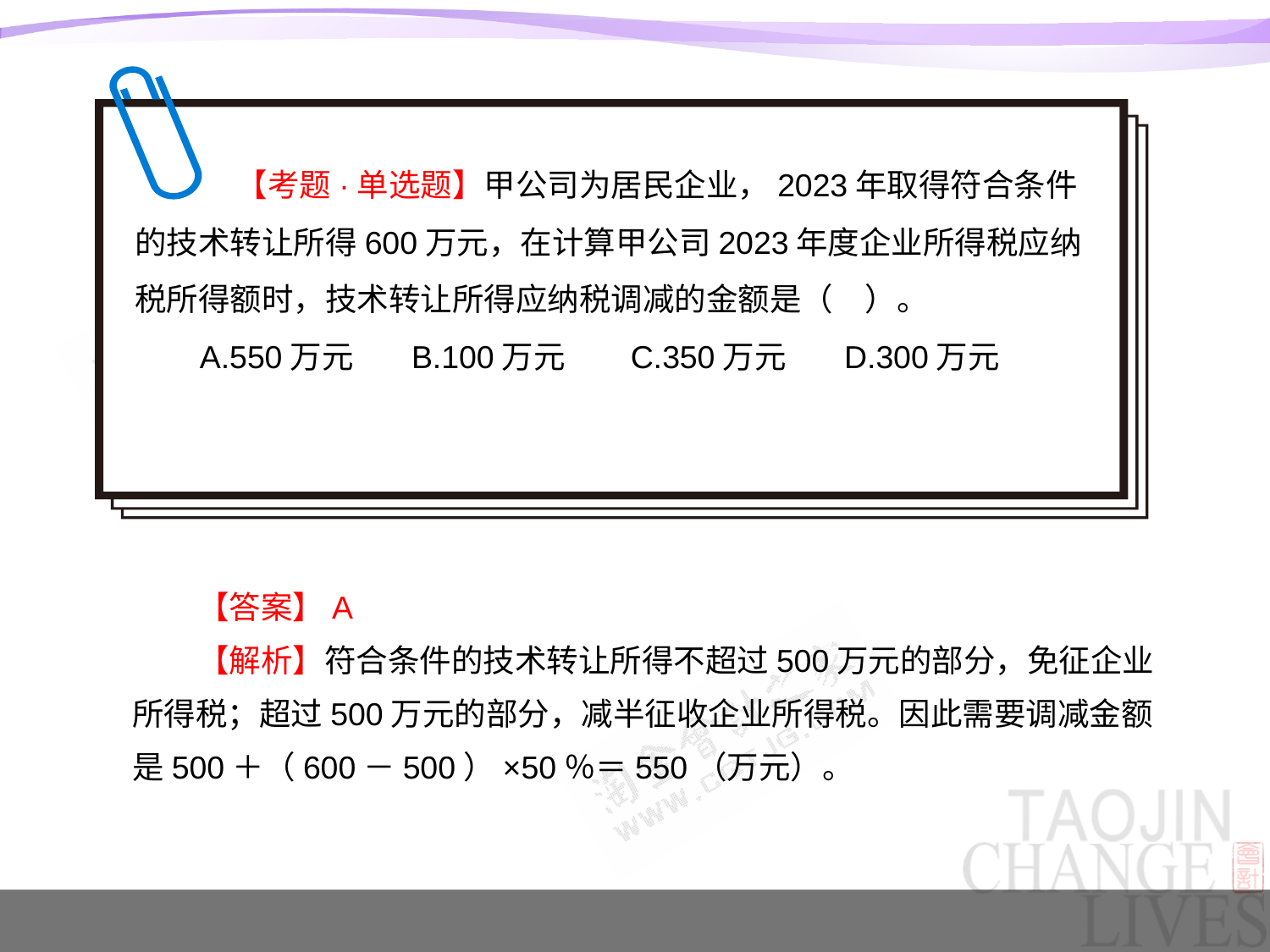

【考题·单选题】甲公司为居民企业，2023年取得符合条件的技术转让所得600万元，在计算甲公司2023年度企业所得税应纳税所得额时，技术转让所得应纳税调减的金额是（　）。
A.550万元       B.100万元        C.350万元       D.300万元

【答案】A
【解析】符合条件的技术转让所得不超过500万元的部分，免征企业所得税；超过500万元的部分，减半征收企业所得税。因此需要调减金额是500＋（600－500）×50％＝550（万元）。